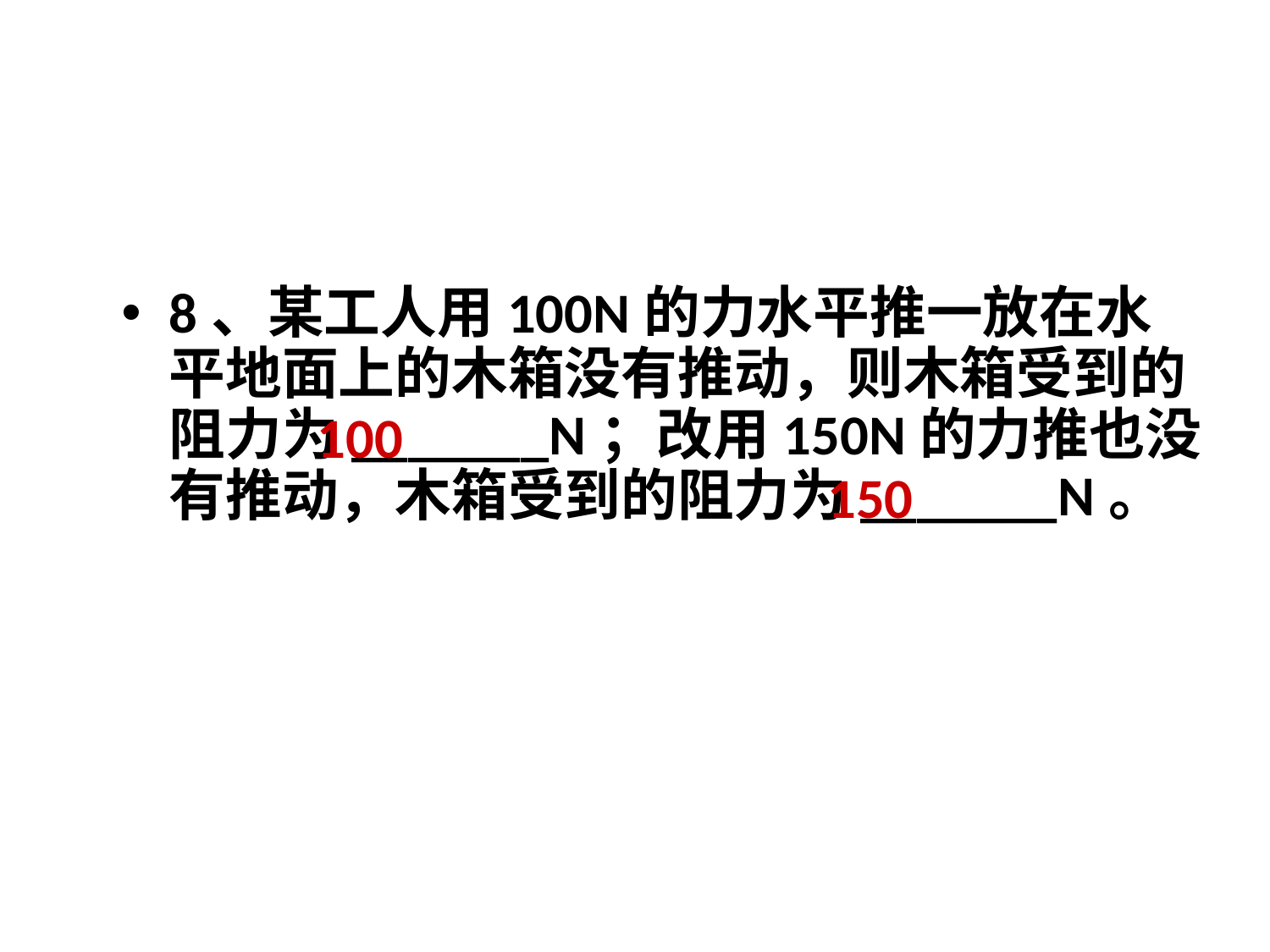

8、某工人用100N的力水平推一放在水平地面上的木箱没有推动，则木箱受到的阻力为_______N；改用150N的力推也没有推动，木箱受到的阻力为_______N。
100
150